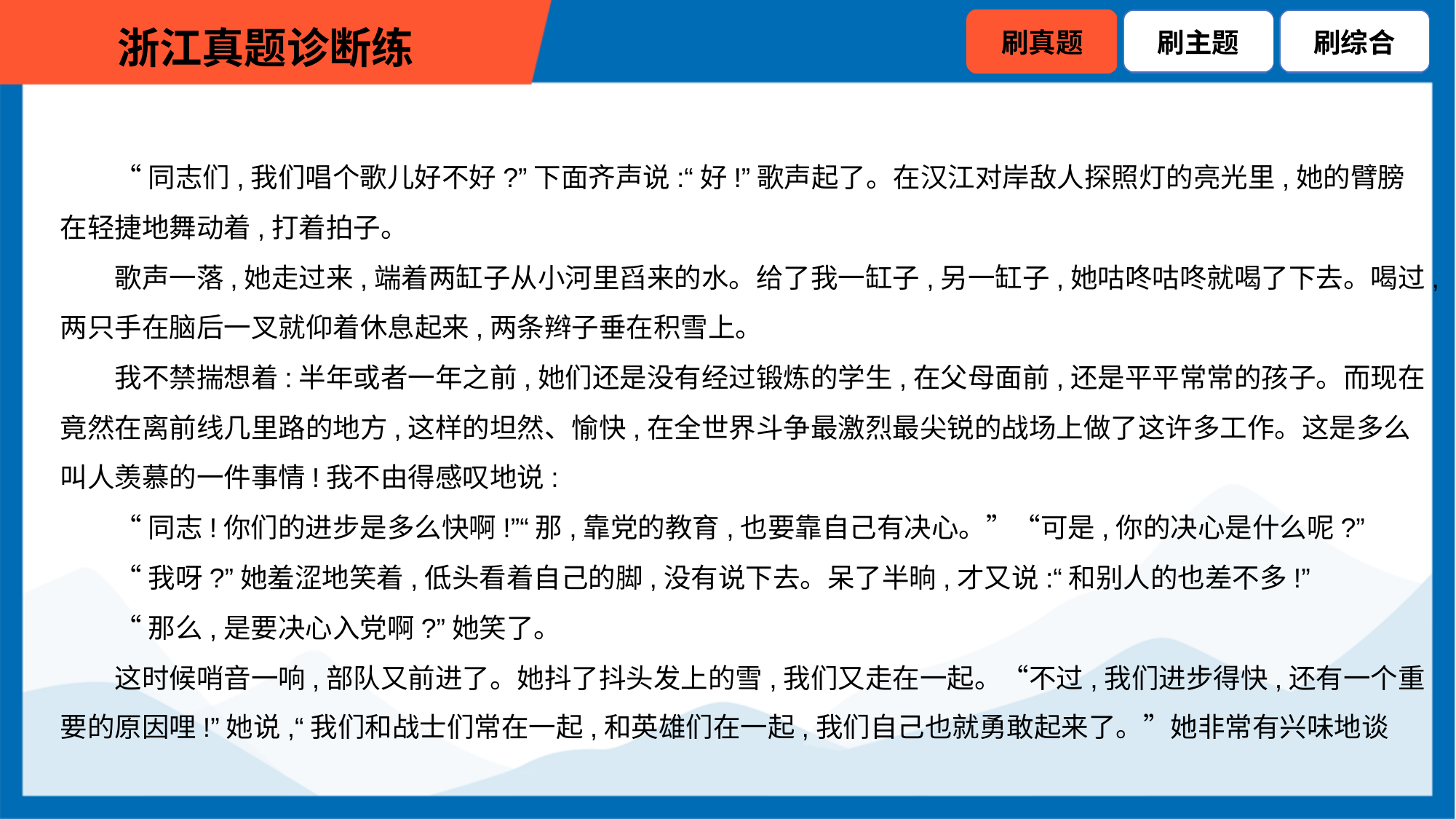

“同志们,我们唱个歌儿好不好?”下面齐声说:“好!”歌声起了。在汉江对岸敌人探照灯的亮光里,她的臂膀
在轻捷地舞动着,打着拍子。
歌声一落,她走过来,端着两缸子从小河里舀来的水。给了我一缸子,另一缸子,她咕咚咕咚就喝了下去。喝过,
两只手在脑后一叉就仰着休息起来,两条辫子垂在积雪上。
我不禁揣想着:半年或者一年之前,她们还是没有经过锻炼的学生,在父母面前,还是平平常常的孩子。而现在
竟然在离前线几里路的地方,这样的坦然、愉快,在全世界斗争最激烈最尖锐的战场上做了这许多工作。这是多么
叫人羡慕的一件事情!我不由得感叹地说:
“同志!你们的进步是多么快啊!”“那,靠党的教育,也要靠自己有决心。”“可是,你的决心是什么呢?”
“我呀?”她羞涩地笑着,低头看着自己的脚,没有说下去。呆了半晌,才又说:“和别人的也差不多!”
“那么,是要决心入党啊?”她笑了。
这时候哨音一响,部队又前进了。她抖了抖头发上的雪,我们又走在一起。“不过,我们进步得快,还有一个重
要的原因哩!”她说,“我们和战士们常在一起,和英雄们在一起,我们自己也就勇敢起来了。”她非常有兴味地谈